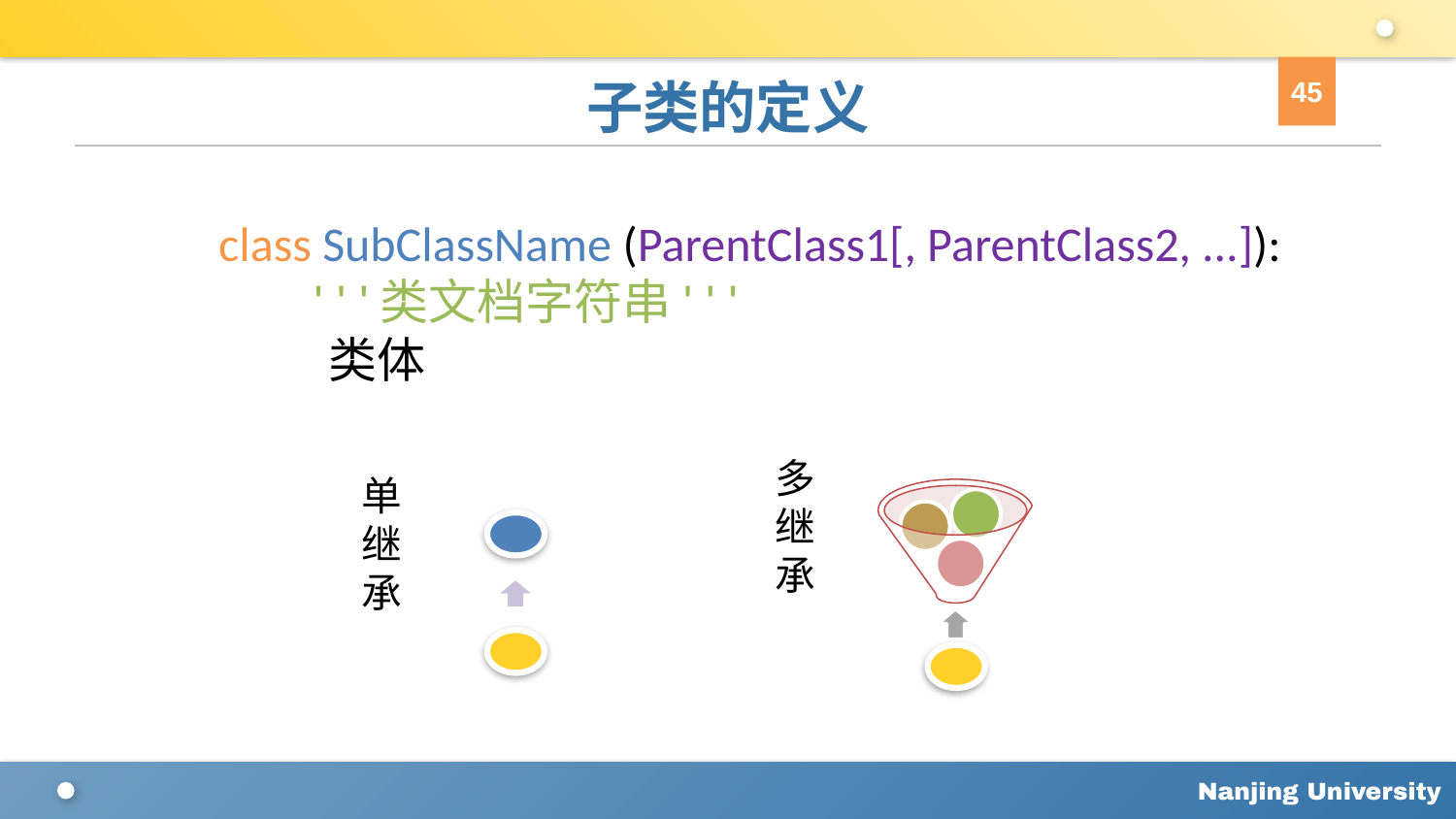

45
# 子类的定义
class SubClassName (ParentClass1[, ParentClass2, ...]):
       ' ' '类文档字符串' ' '
         类体
多继承
单继承